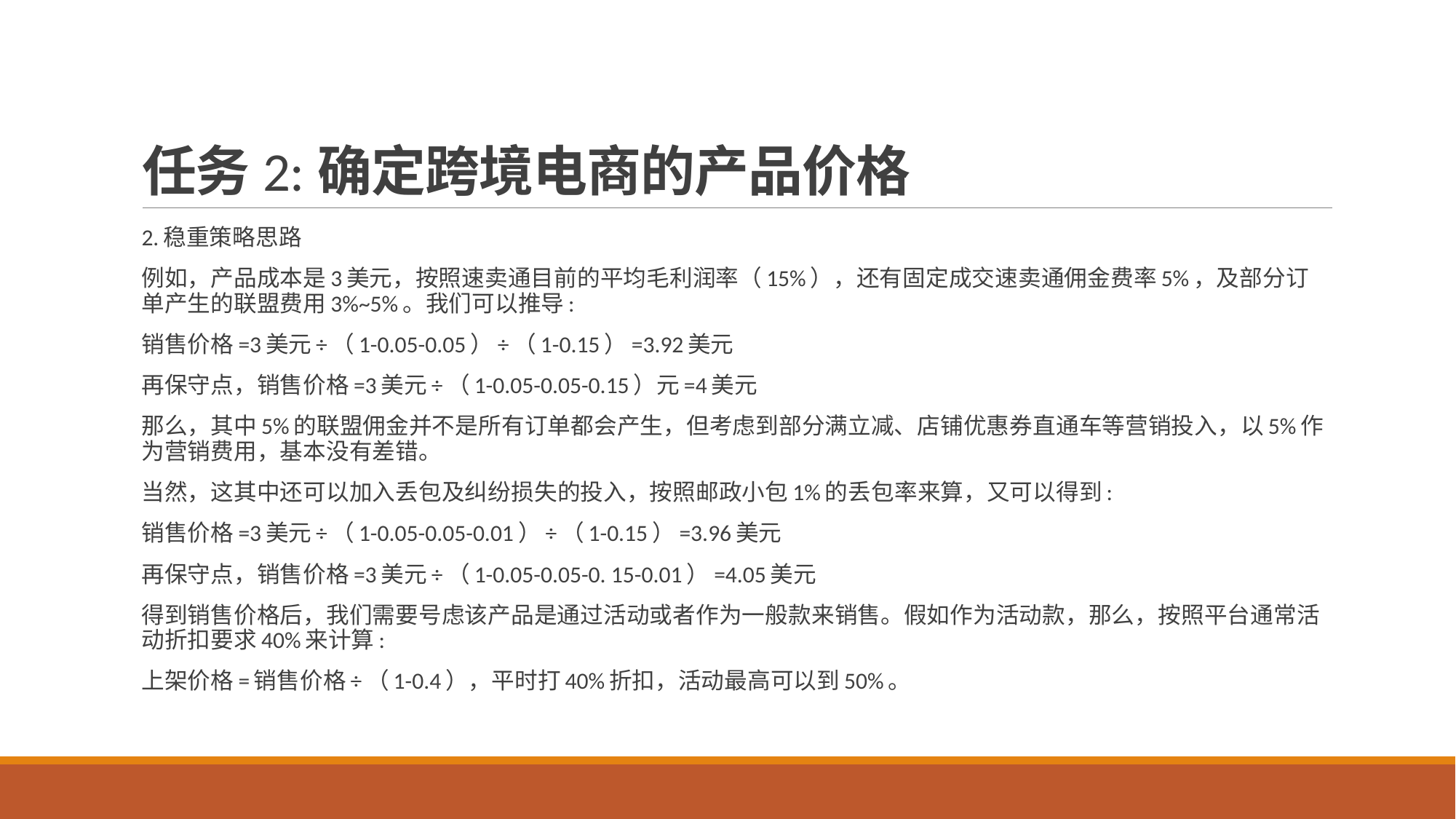

# 任务2:确定跨境电商的产品价格
2.稳重策略思路
例如，产品成本是3美元，按照速卖通目前的平均毛利润率（15%），还有固定成交速卖通佣金费率5%，及部分订单产生的联盟费用3%~5%。我们可以推导:
销售价格=3美元÷（1-0.05-0.05）÷（1-0.15）=3.92美元
再保守点，销售价格=3美元÷（1-0.05-0.05-0.15）元=4美元
那么，其中5%的联盟佣金并不是所有订单都会产生，但考虑到部分满立减、店铺优惠券直通车等营销投入，以5%作为营销费用，基本没有差错。
当然，这其中还可以加入丢包及纠纷损失的投入，按照邮政小包1%的丢包率来算，又可以得到:
销售价格=3美元÷（1-0.05-0.05-0.01）÷（1-0.15）=3.96美元
再保守点，销售价格=3美元÷（1-0.05-0.05-0. 15-0.01）=4.05美元
得到销售价格后，我们需要号虑该产品是通过活动或者作为一般款来销售。假如作为活动款，那么，按照平台通常活动折扣要求40%来计算:
上架价格=销售价格÷（1-0.4），平时打40%折扣，活动最高可以到50%。